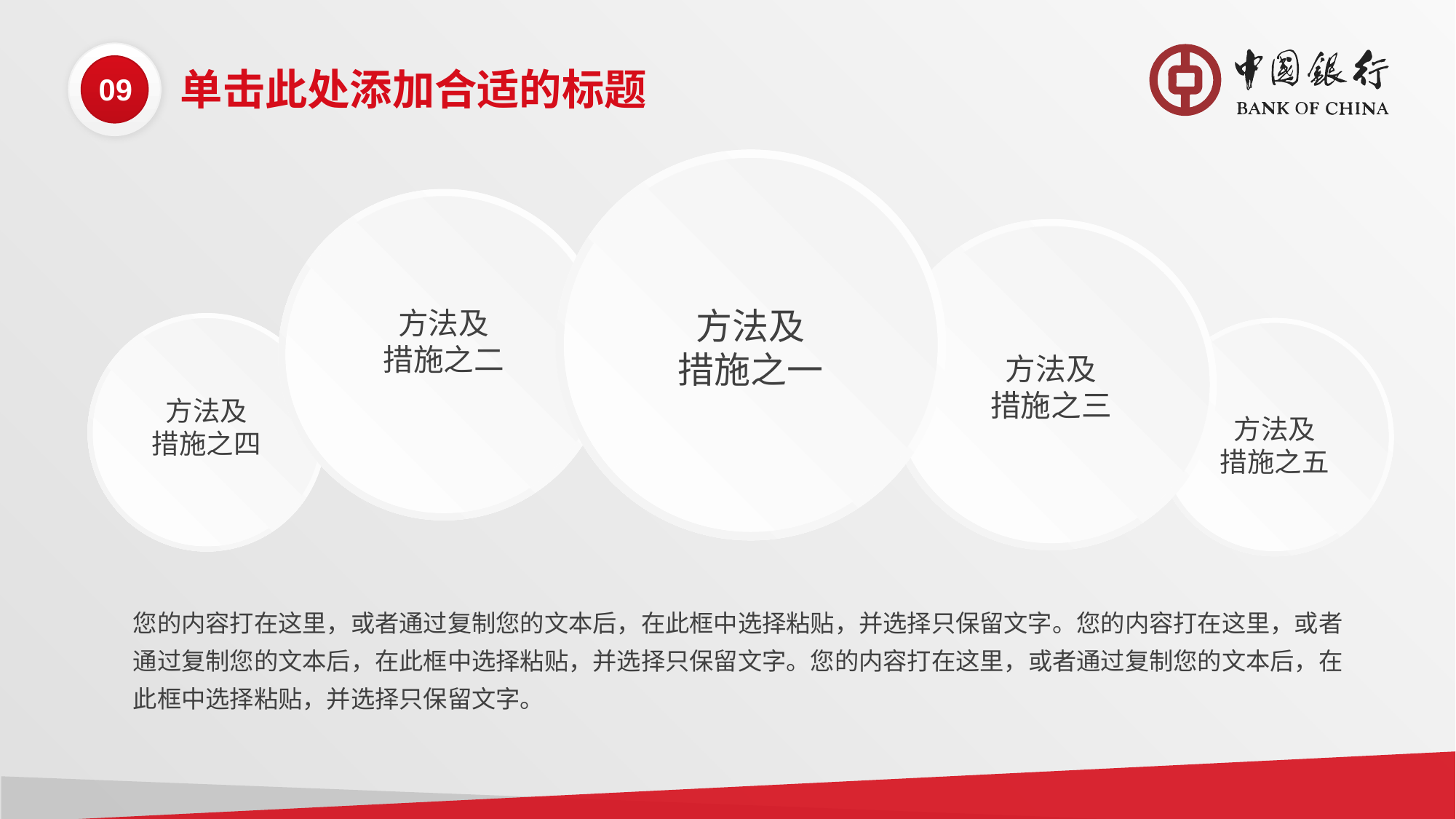

09
单击此处添加合适的标题

方法及
措施之一

方法及
措施之二

方法及
措施之三

方法及
措施之四

方法及
措施之五
您的内容打在这里，或者通过复制您的文本后，在此框中选择粘贴，并选择只保留文字。您的内容打在这里，或者通过复制您的文本后，在此框中选择粘贴，并选择只保留文字。您的内容打在这里，或者通过复制您的文本后，在此框中选择粘贴，并选择只保留文字。